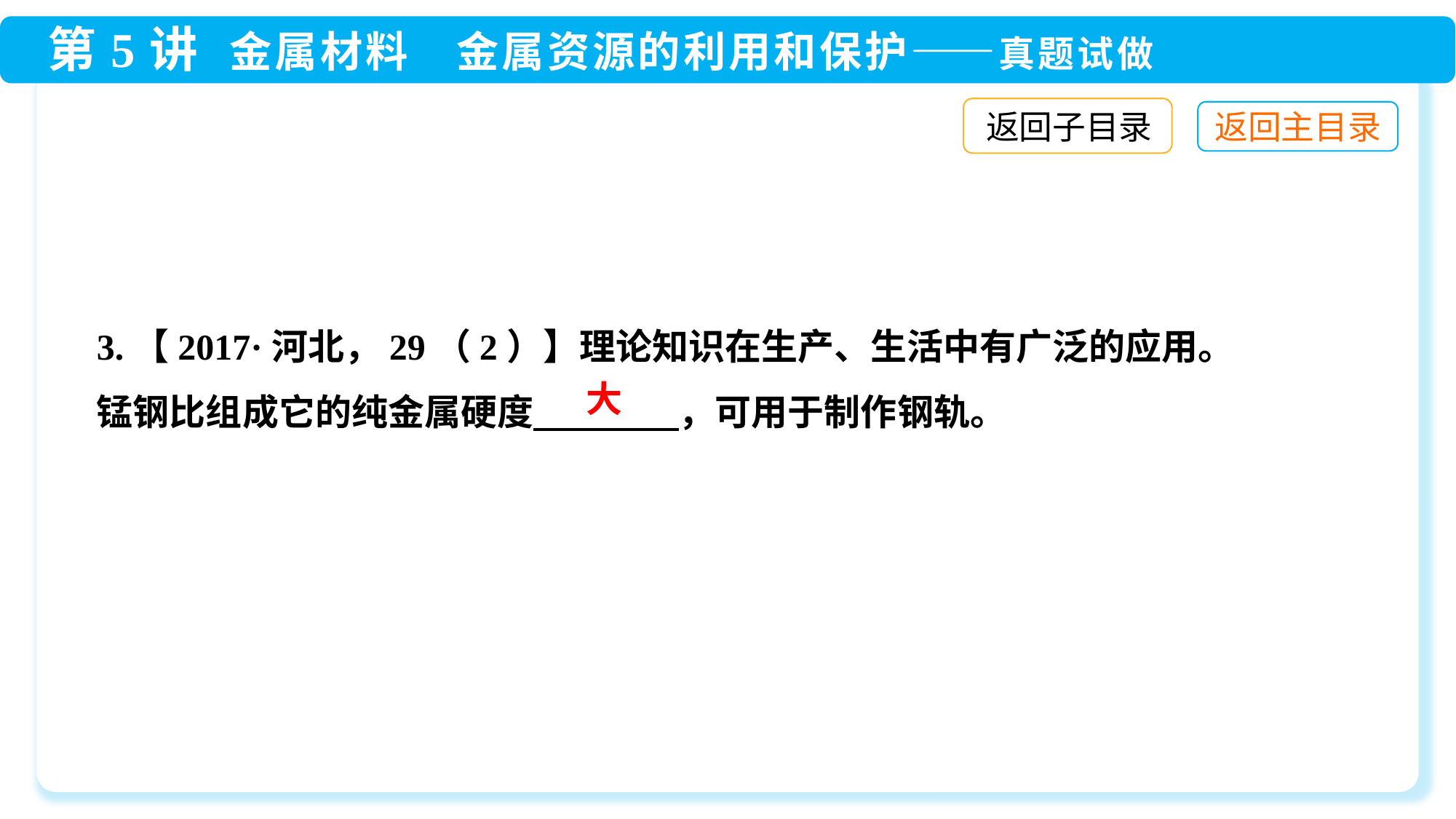

返回子目录

3.【2017·河北，29（2）】理论知识在生产、生活中有广泛的应用。
锰钢比组成它的纯金属硬度　　　　，可用于制作钢轨。
大